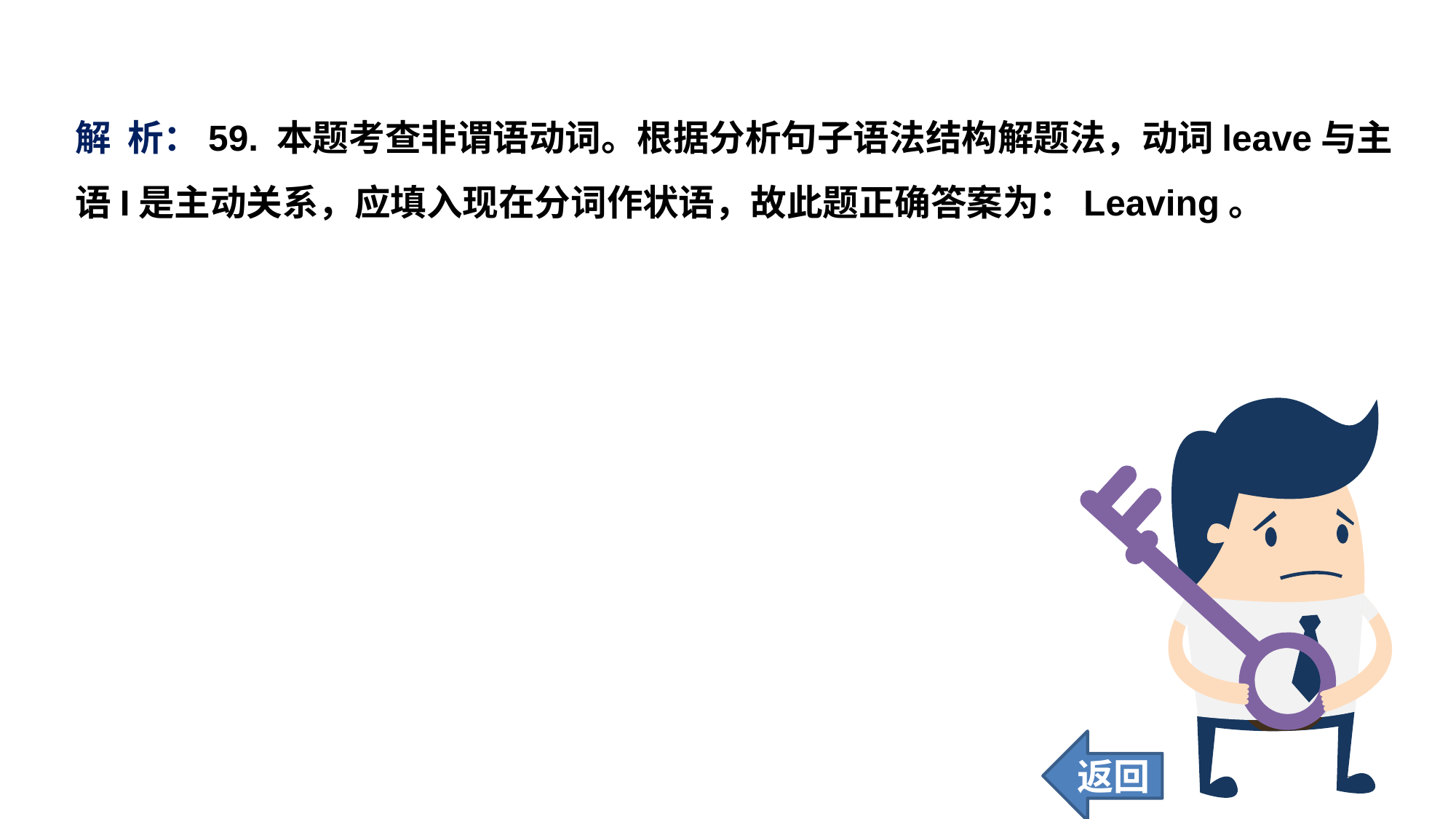

解  析：59. 本题考查非谓语动词。根据分析句子语法结构解题法，动词leave与主语I是主动关系，应填入现在分词作状语，故此题正确答案为：Leaving。

返回
271